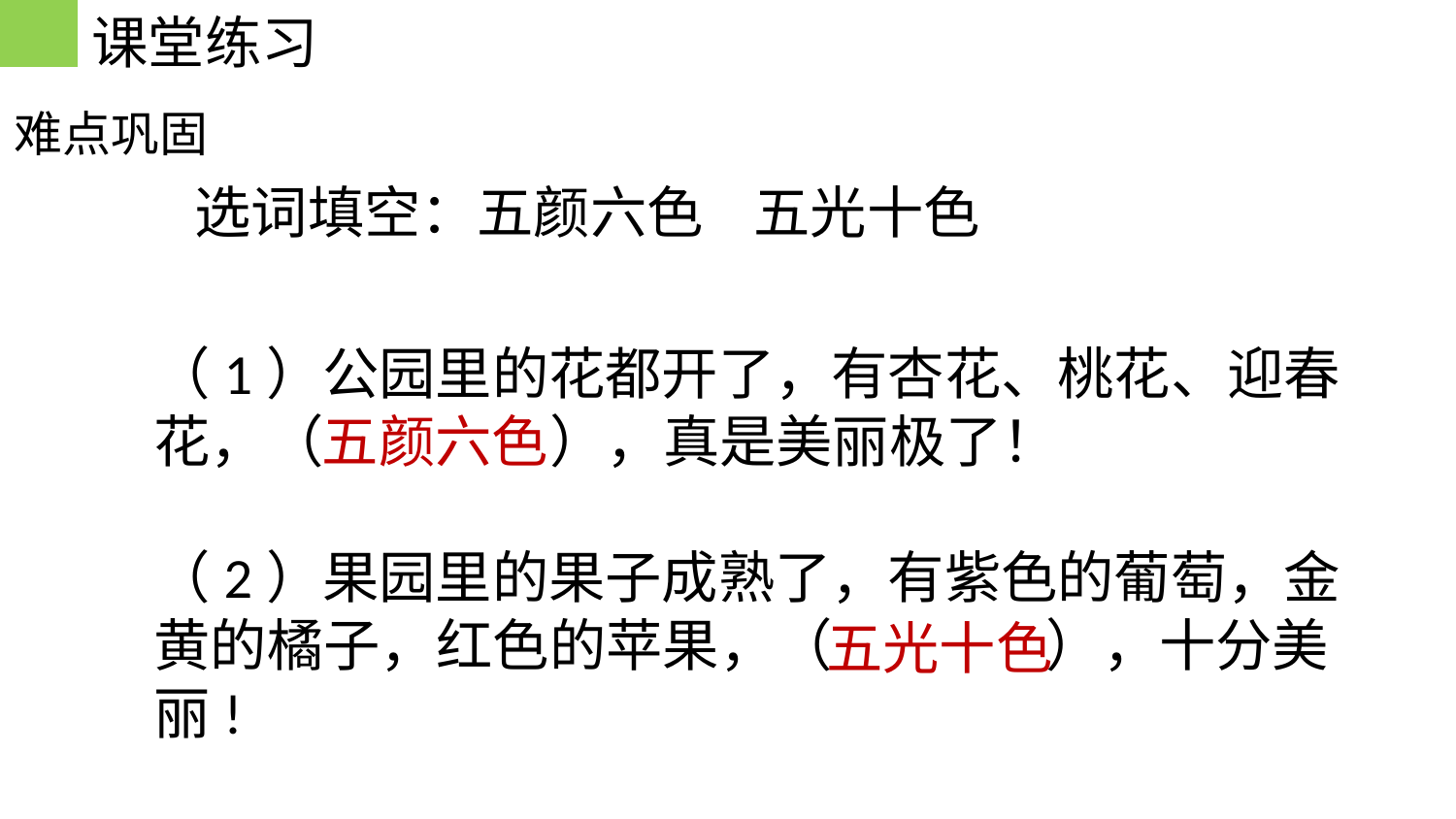

课堂练习

难点巩固
选词填空：五颜六色    五光十色
（1）公园里的花都开了，有杏花、桃花、迎春花，（                  ），真是美丽极了！

（2）果园里的果子成熟了，有紫色的葡萄，金黄的橘子，红色的苹果，（                 ），十分美丽!
五颜六色
五光十色